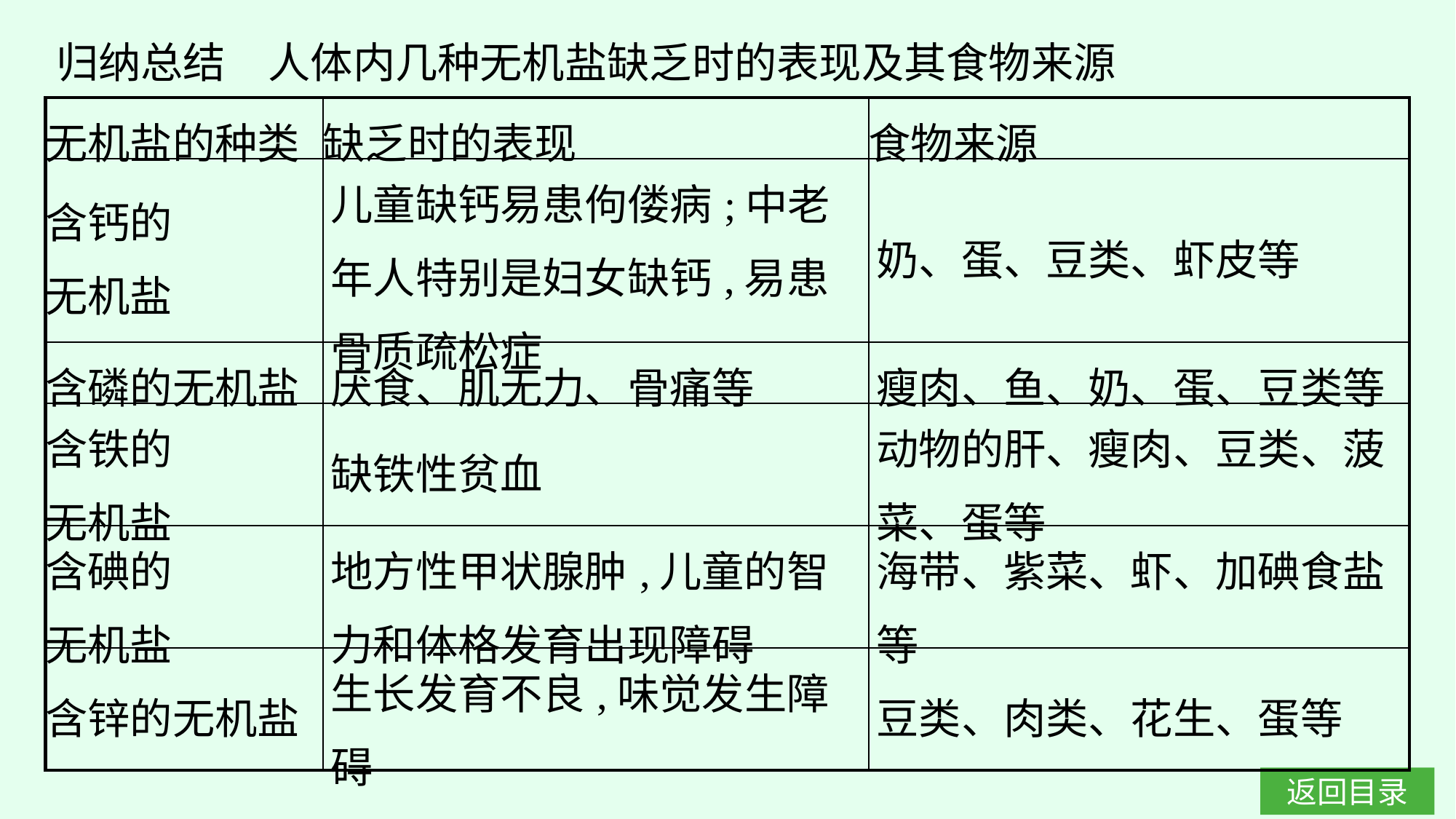

归纳总结　人体内几种无机盐缺乏时的表现及其食物来源
| 无机盐的种类 | 缺乏时的表现 | 食物来源 |
| --- | --- | --- |
| 含钙的 无机盐 | 儿童缺钙易患佝偻病;中老年人特别是妇女缺钙,易患骨质疏松症 | 奶、蛋、豆类、虾皮等 |
| 含磷的无机盐 | 厌食、肌无力、骨痛等 | 瘦肉、鱼、奶、蛋、豆类等 |
| 含铁的 无机盐 | 缺铁性贫血 | 动物的肝、瘦肉、豆类、菠菜、蛋等 |
| 含碘的 无机盐 | 地方性甲状腺肿,儿童的智力和体格发育出现障碍 | 海带、紫菜、虾、加碘食盐等 |
| 含锌的无机盐 | 生长发育不良,味觉发生障碍 | 豆类、肉类、花生、蛋等 |